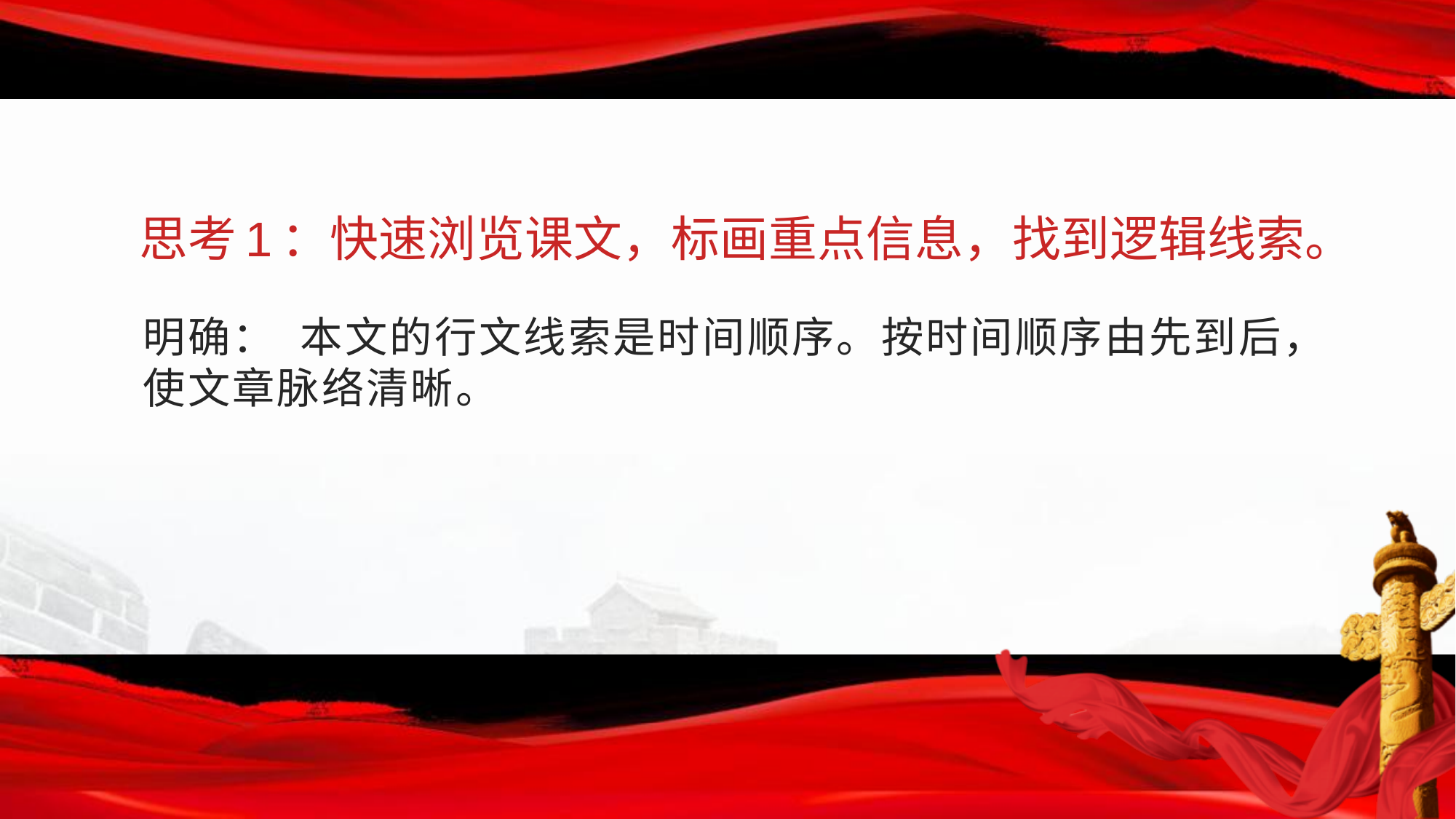

思考1：快速浏览课文，标画重点信息，找到逻辑线索。
明确：  本文的行文线索是时间顺序。按时间顺序由先到后，使文章脉络清晰。